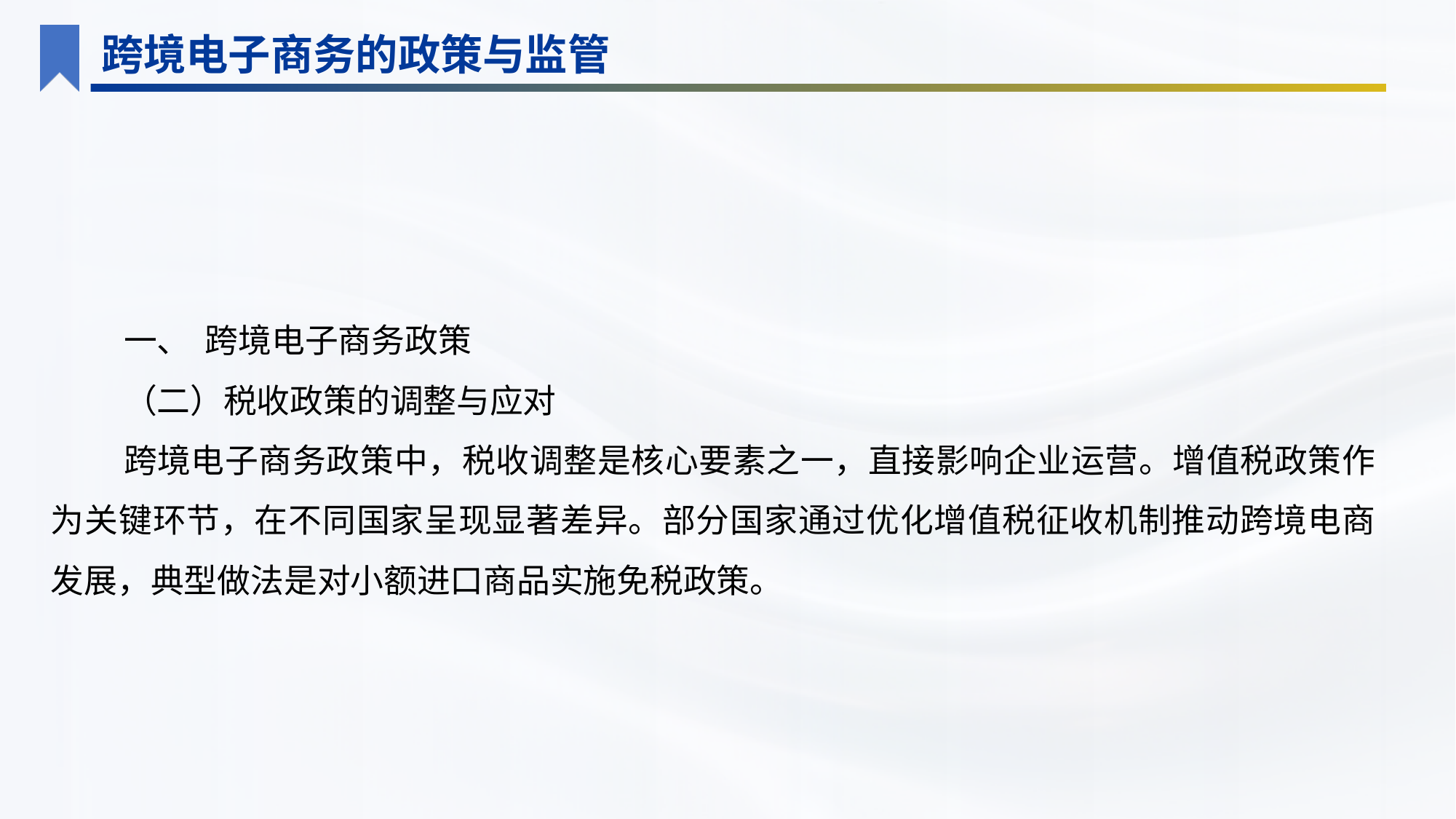

跨境电子商务的政策与监管
一、  跨境电子商务政策
（二）税收政策的调整与应对
跨境电子商务政策中，税收调整是核心要素之一，直接影响企业运营。增值税政策作为关键环节，在不同国家呈现显著差异。部分国家通过优化增值税征收机制推动跨境电商发展，典型做法是对小额进口商品实施免税政策。